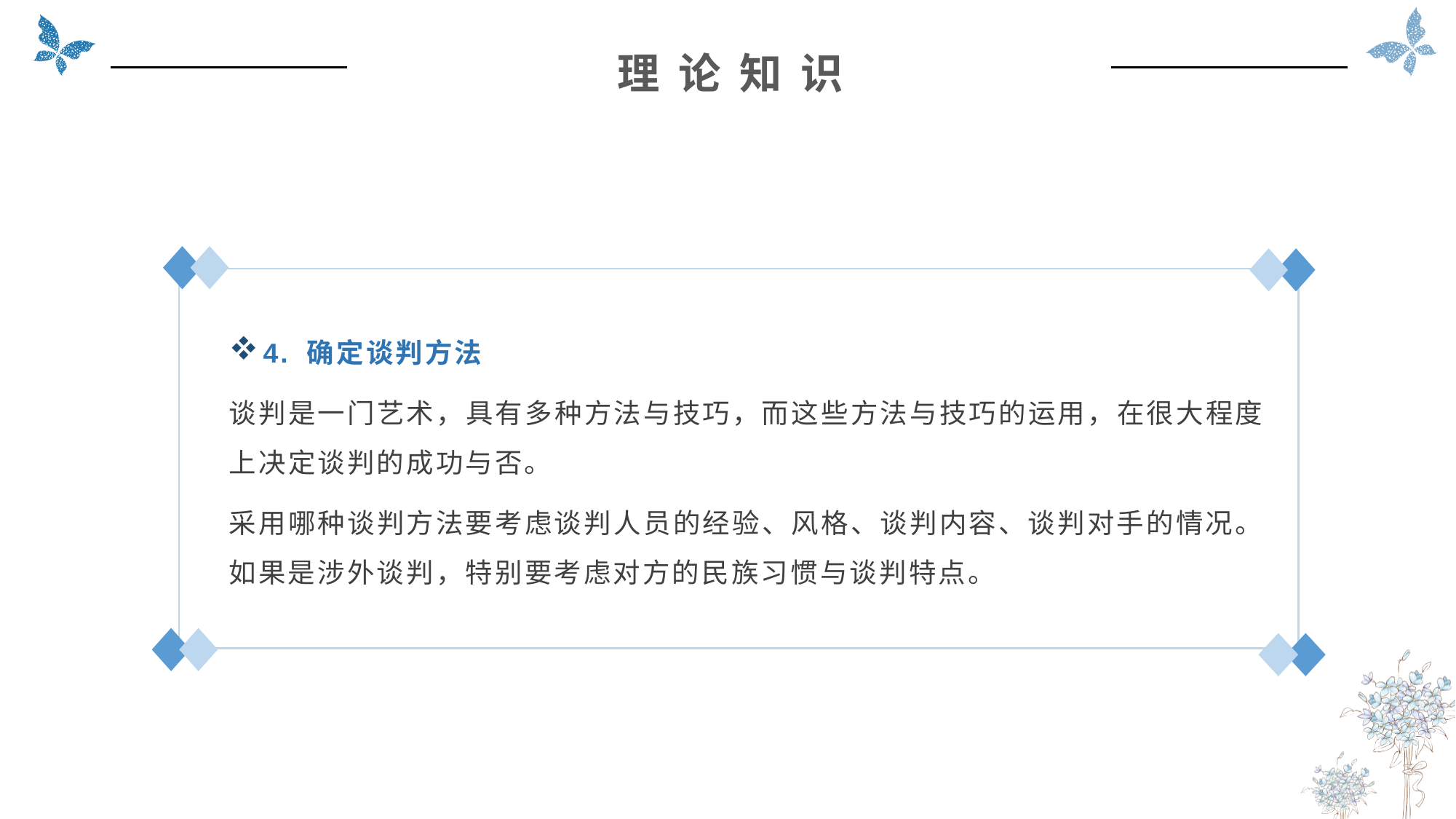

理 论 知 识

4. 确定谈判方法
谈判是一门艺术，具有多种方法与技巧，而这些方法与技巧的运用，在很大程度上决定谈判的成功与否。
采用哪种谈判方法要考虑谈判人员的经验、风格、谈判内容、谈判对手的情况。如果是涉外谈判，特别要考虑对方的民族习惯与谈判特点。